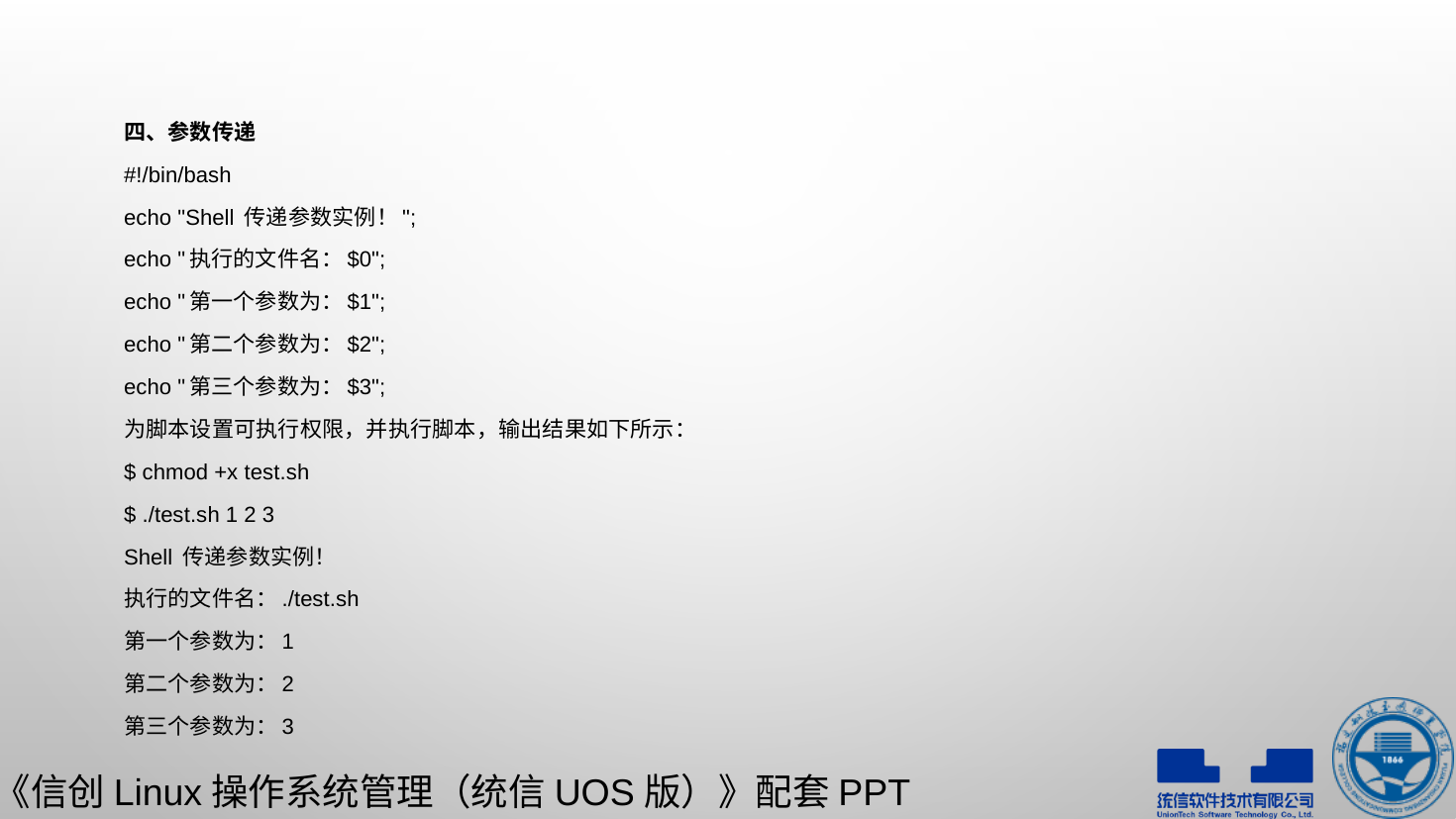

四、参数传递
#!/bin/bash
echo "Shell 传递参数实例！";
echo "执行的文件名：$0";
echo "第一个参数为：$1";
echo "第二个参数为：$2";
echo "第三个参数为：$3";
为脚本设置可执行权限，并执行脚本，输出结果如下所示：
$ chmod +x test.sh
$ ./test.sh 1 2 3
Shell 传递参数实例！
执行的文件名：./test.sh
第一个参数为：1
第二个参数为：2
第三个参数为：3